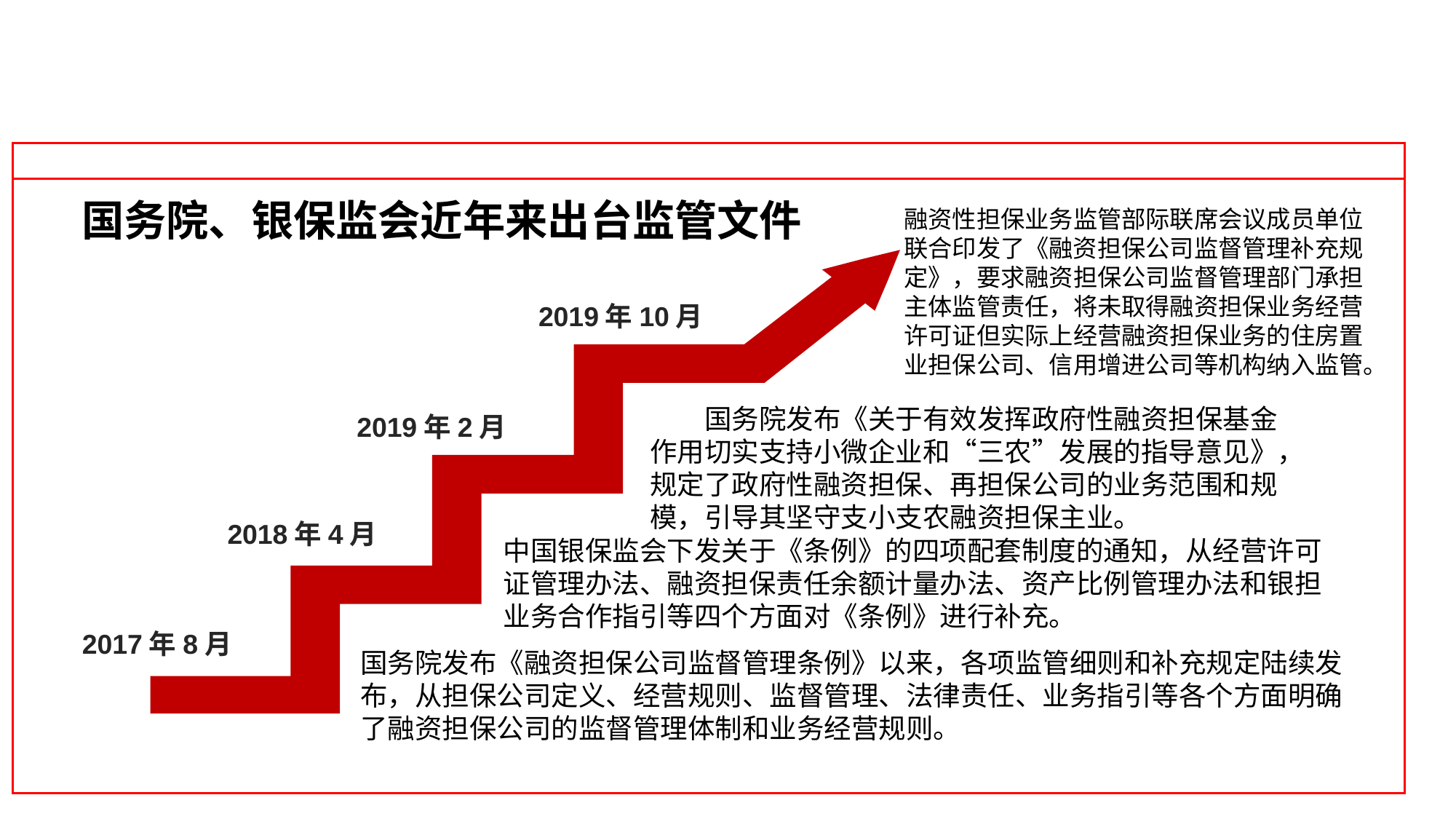

国务院、银保监会近年来出台监管文件

融资性担保业务监管部际联席会议成员单位联合印发了《融资担保公司监督管理补充规定》，要求融资担保公司监督管理部门承担主体监管责任，将未取得融资担保业务经营许可证但实际上经营融资担保业务的住房置业担保公司、信用增进公司等机构纳入监管。

2019年10月
国务院发布《关于有效发挥政府性融资担保基金作用切实支持小微企业和“三农”发展的指导意见》，规定了政府性融资担保、再担保公司的业务范围和规模，引导其坚守支小支农融资担保主业。
2019年2月
2018年4月
中国银保监会下发关于《条例》的四项配套制度的通知，从经营许可证管理办法、融资担保责任余额计量办法、资产比例管理办法和银担业务合作指引等四个方面对《条例》进行补充。
2017年8月
国务院发布《融资担保公司监督管理条例》以来，各项监管细则和补充规定陆续发布，从担保公司定义、经营规则、监督管理、法律责任、业务指引等各个方面明确了融资担保公司的监督管理体制和业务经营规则。